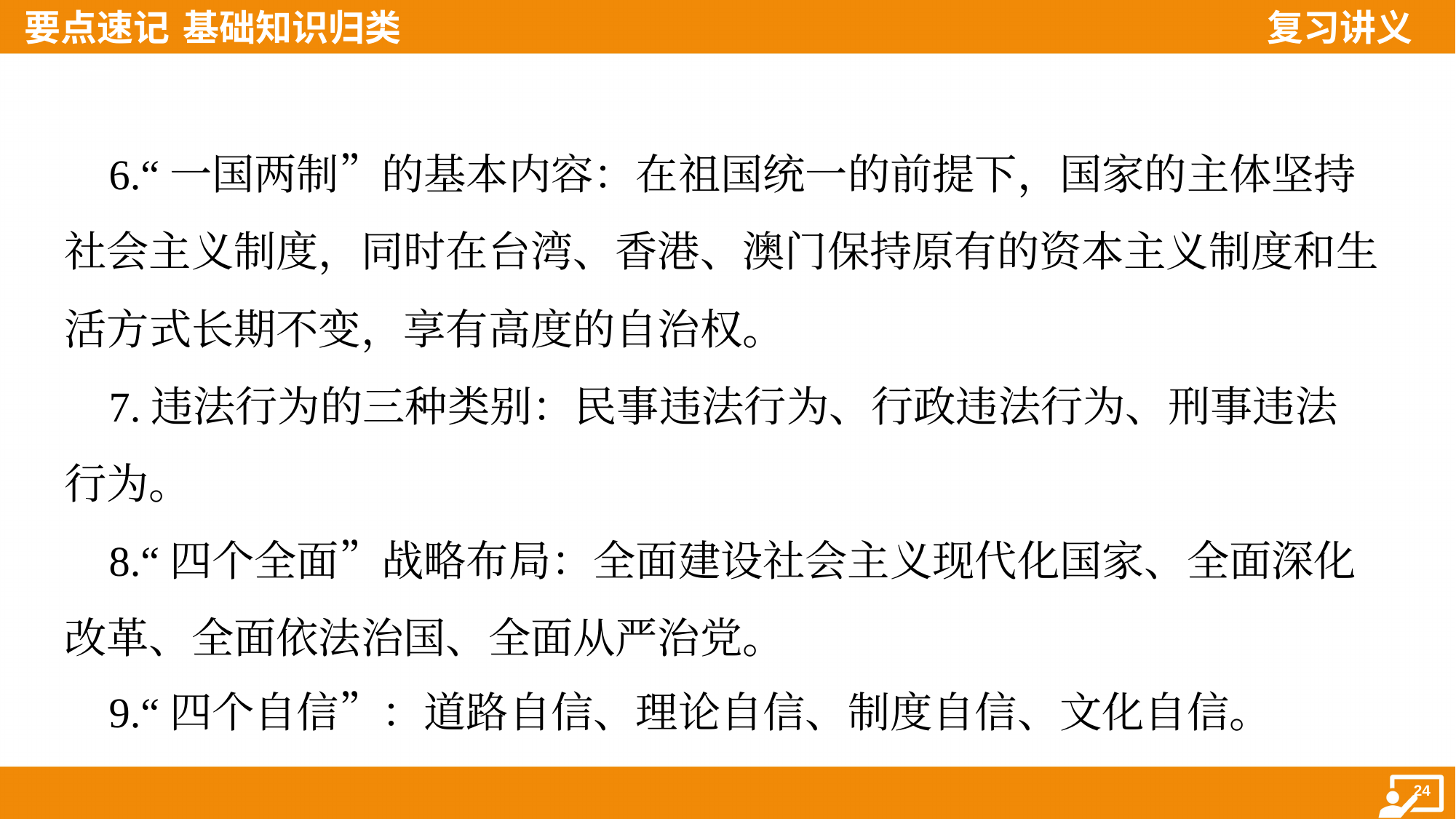

6.“一国两制”的基本内容：在祖国统一的前提下，国家的主体坚持
社会主义制度，同时在台湾、香港、澳门保持原有的资本主义制度和生
活方式长期不变，享有高度的自治权。
    7.违法行为的三种类别：民事违法行为、行政违法行为、刑事违法
行为。
    8.“四个全面”战略布局：全面建设社会主义现代化国家、全面深化
改革、全面依法治国、全面从严治党。
    9.“四个自信”：道路自信、理论自信、制度自信、文化自信。